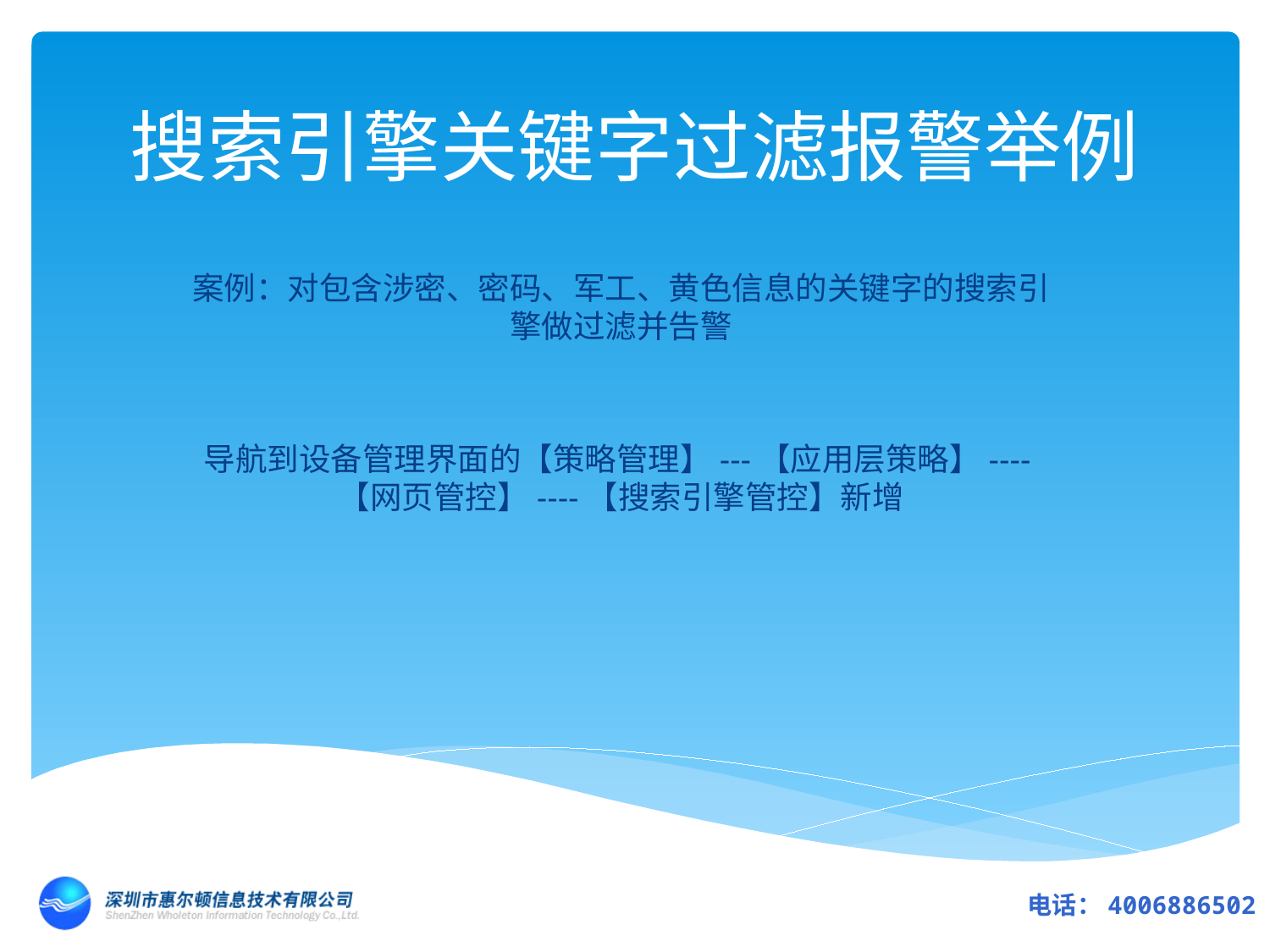

# 搜索引擎关键字过滤报警举例
案例：对包含涉密、密码、军工、黄色信息的关键字的搜索引擎做过滤并告警

导航到设备管理界面的【策略管理】---【应用层策略】----【网页管控】----【搜索引擎管控】新增